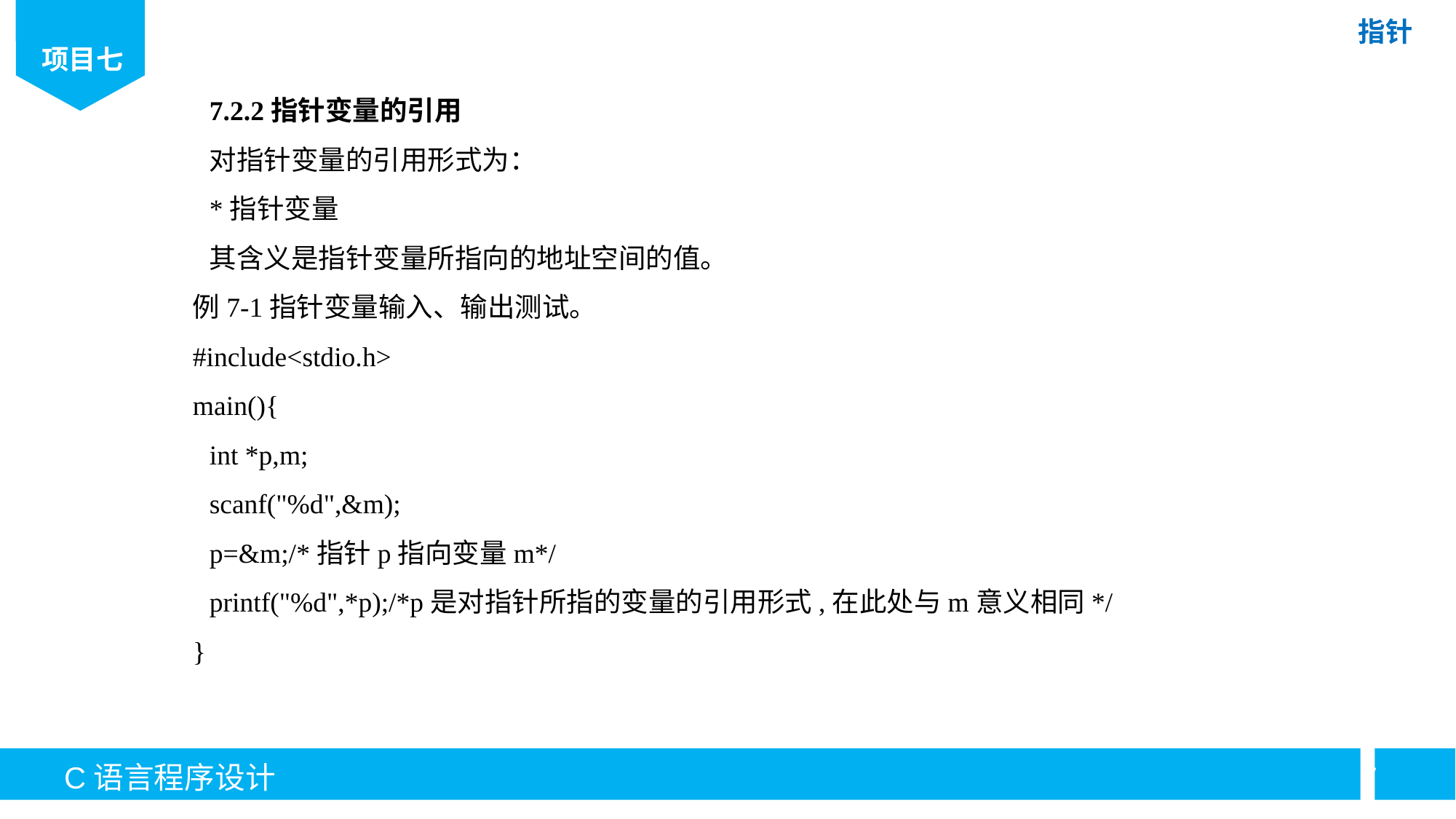

7.2.2指针变量的引用
对指针变量的引用形式为：
*指针变量
其含义是指针变量所指向的地址空间的值。
例7-1指针变量输入、输出测试。
#include<stdio.h>
main(){
int *p,m;
scanf("%d",&m);
p=&m;/*指针p指向变量m*/
printf("%d",*p);/*p是对指针所指的变量的引用形式,在此处与m意义相同*/
}